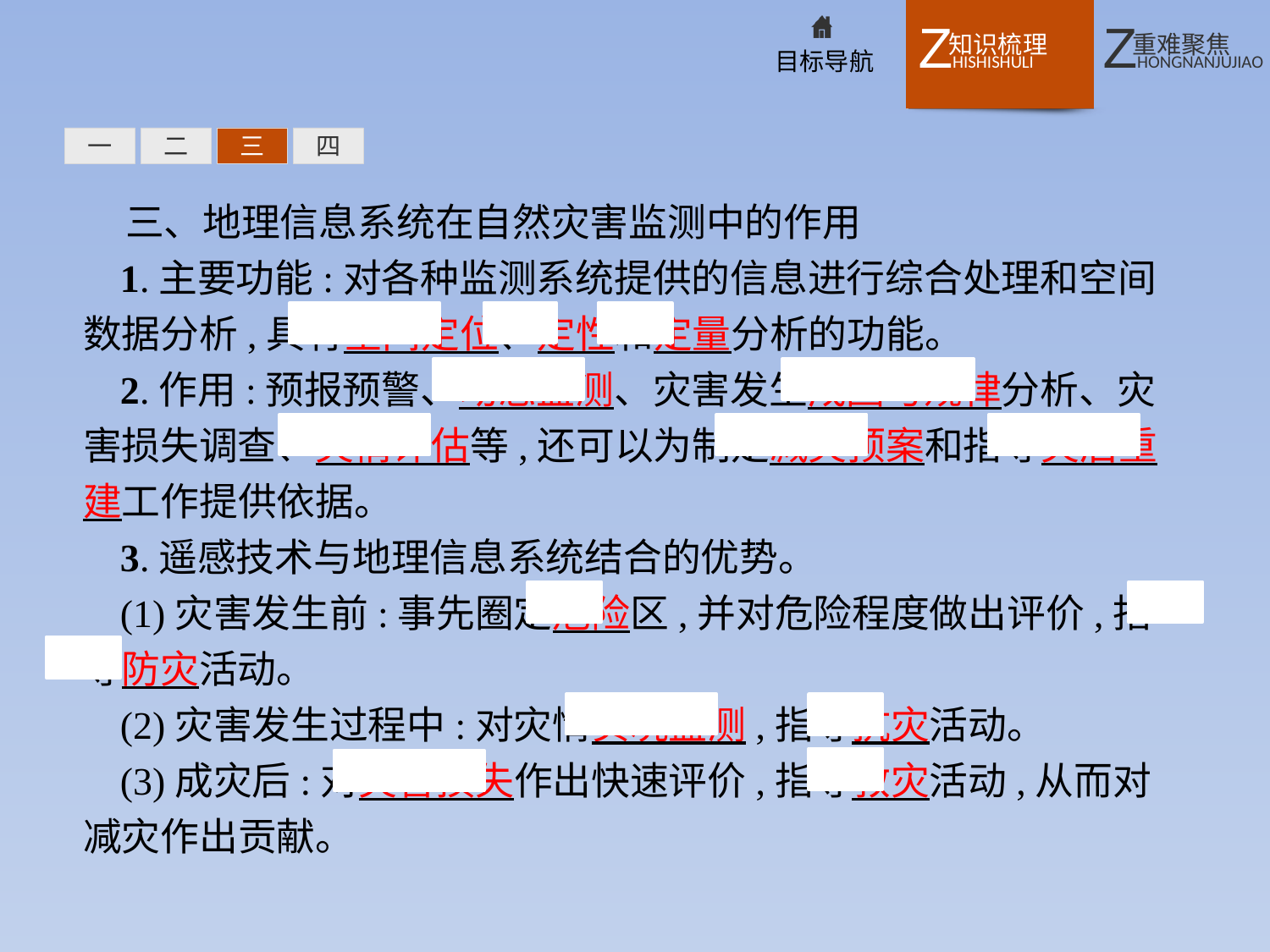

一
二
三
四
三、地理信息系统在自然灾害监测中的作用
1.主要功能:对各种监测系统提供的信息进行综合处理和空间数据分析,具有空间定位、定性和定量分析的功能。
2.作用:预报预警、动态监测、灾害发生成因与规律分析、灾害损失调查、灾情评估等,还可以为制定减灾预案和指导灾后重建工作提供依据。
3.遥感技术与地理信息系统结合的优势。
(1)灾害发生前:事先圈定危险区,并对危险程度做出评价,指导防灾活动。
(2)灾害发生过程中:对灾情实况监测,指导抗灾活动。
(3)成灾后:对灾害损失作出快速评价,指导救灾活动,从而对减灾作出贡献。